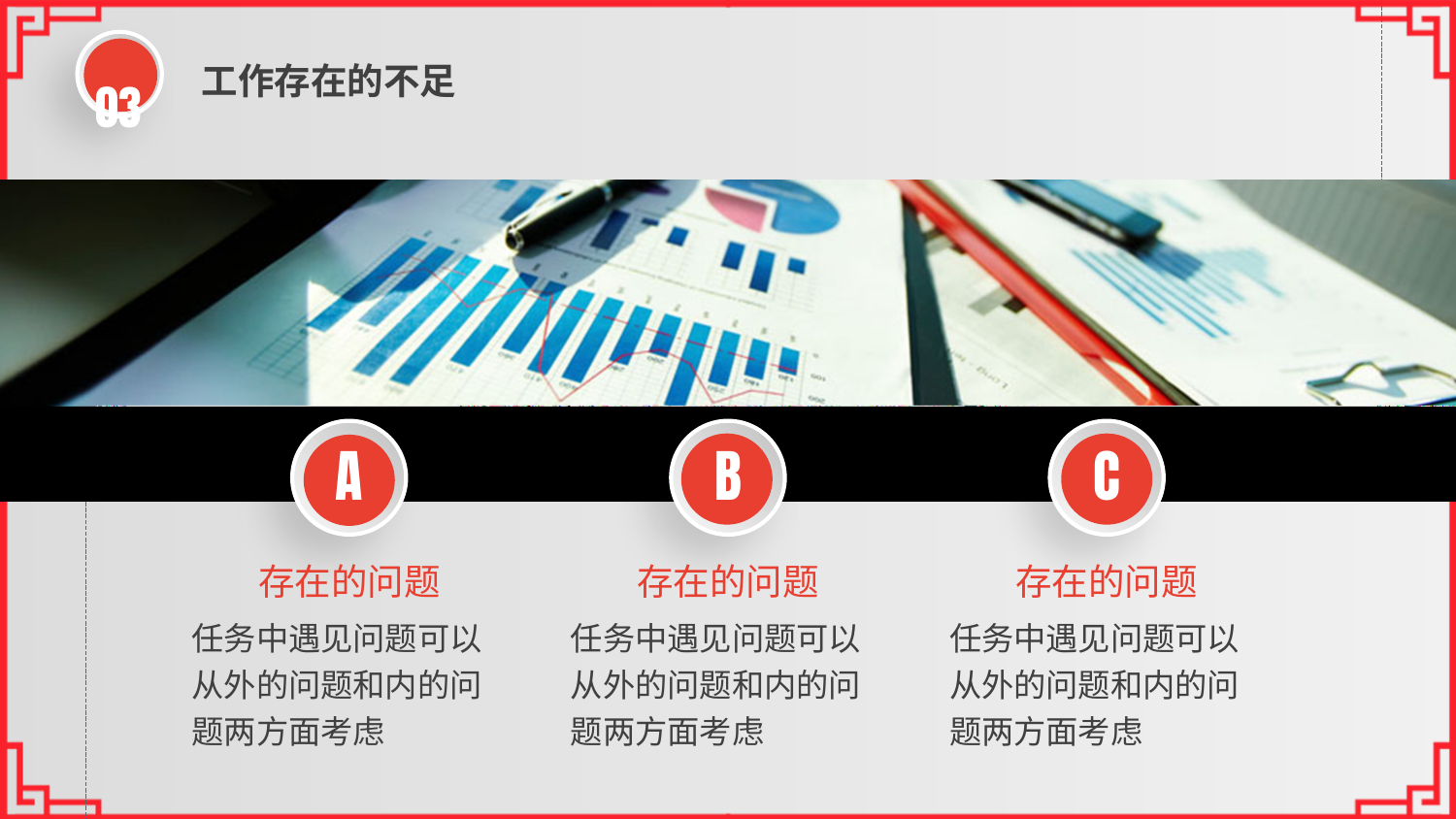

03

工作存在的不足

A
B
C
存在的问题
存在的问题
存在的问题
任务中遇见问题可以从外的问题和内的问题两方面考虑
任务中遇见问题可以从外的问题和内的问题两方面考虑
任务中遇见问题可以从外的问题和内的问题两方面考虑